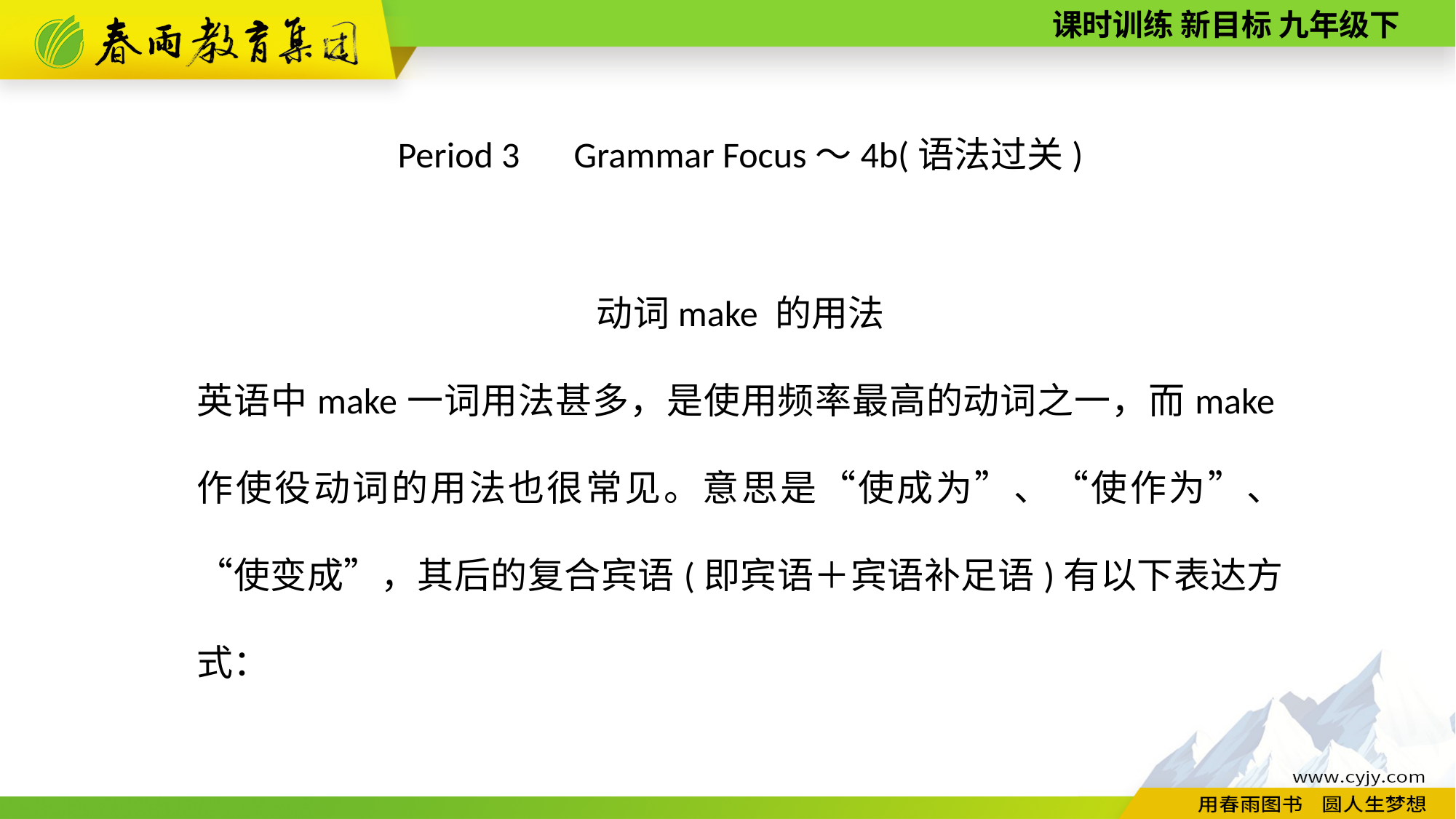

Period 3　Grammar Focus～4b(语法过关)
动词make 的用法
英语中make一词用法甚多，是使用频率最高的动词之一，而make作使役动词的用法也很常见。意思是“使成为”、“使作为”、“使变成”，其后的复合宾语(即宾语＋宾语补足语)有以下表达方式：